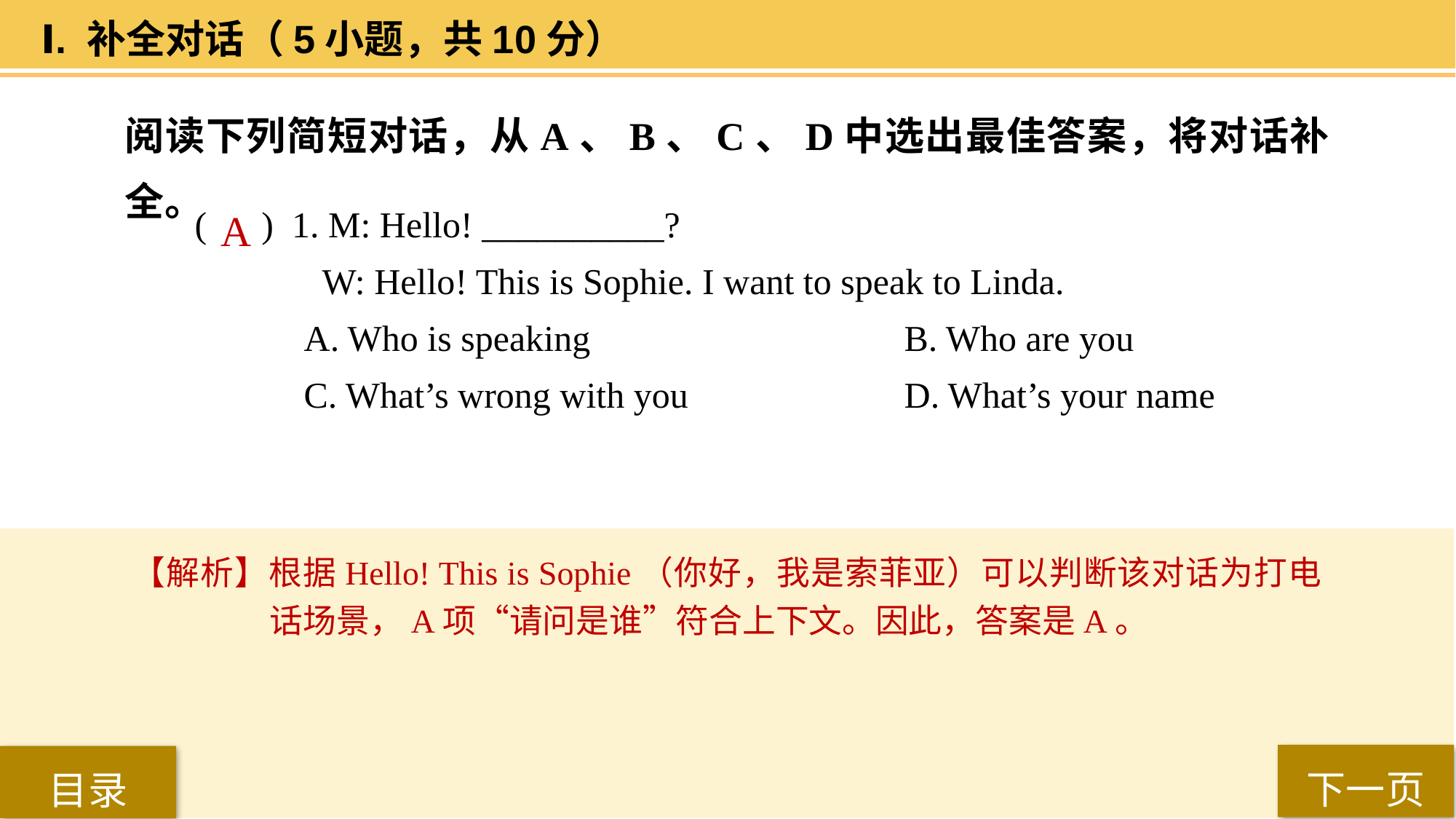

Ⅰ. 补全对话（5小题，共10分）
阅读下列简短对话，从A、B、C、D中选出最佳答案，将对话补全。
(      )  1. M: Hello! __________?
  W: Hello! This is Sophie. I want to speak to Linda.
A. Who is speaking 			B. Who are you
C. What’s wrong with you 		D. What’s your name
 A
【解析】根据Hello! This is Sophie（你好，我是索菲亚）可以判断该对话为打电话场景，A项“请问是谁”符合上下文。因此，答案是A。